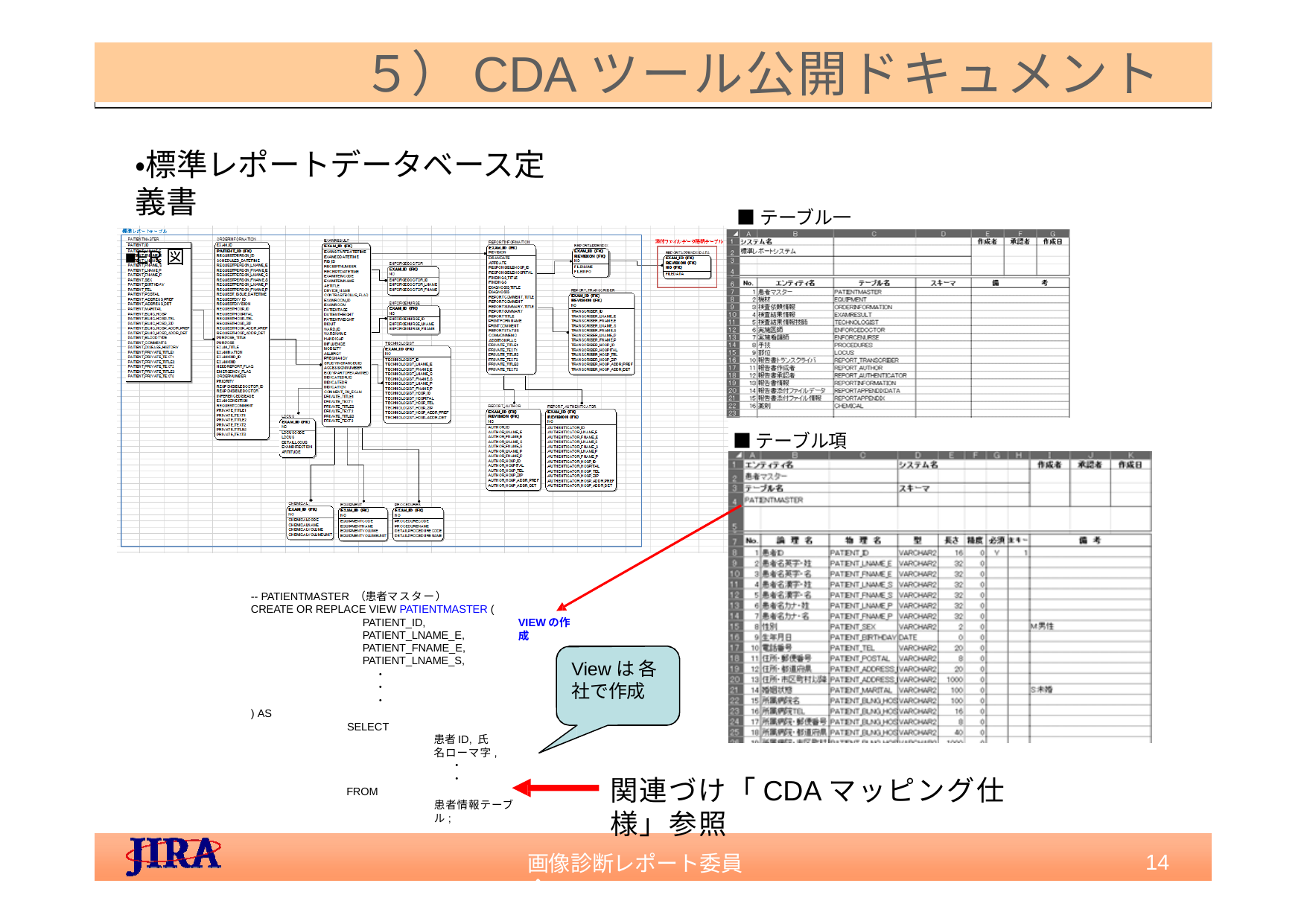

５）CDAツール公開ドキュメント
・標準レポートデータベース定義書
■ER図
■テーブル⼀覧

■テーブル項⽬

-- PATIENTMASTER （患者マスター）
CREATE OR REPLACE VIEW PATIENTMASTER (
PATIENT_ID, PATIENT_LNAME_E, PATIENT_FNAME_E, PATIENT_LNAME_S,
・
・
・
) AS
SELECT
患者ID, 氏名ローマ字,
・
・
FROM
VIEWの作成

Viewは 各社で作成
関連づけ「CDAマッピング仕様」参照

患者情報テーブル;
14
画像診断レポート委員会